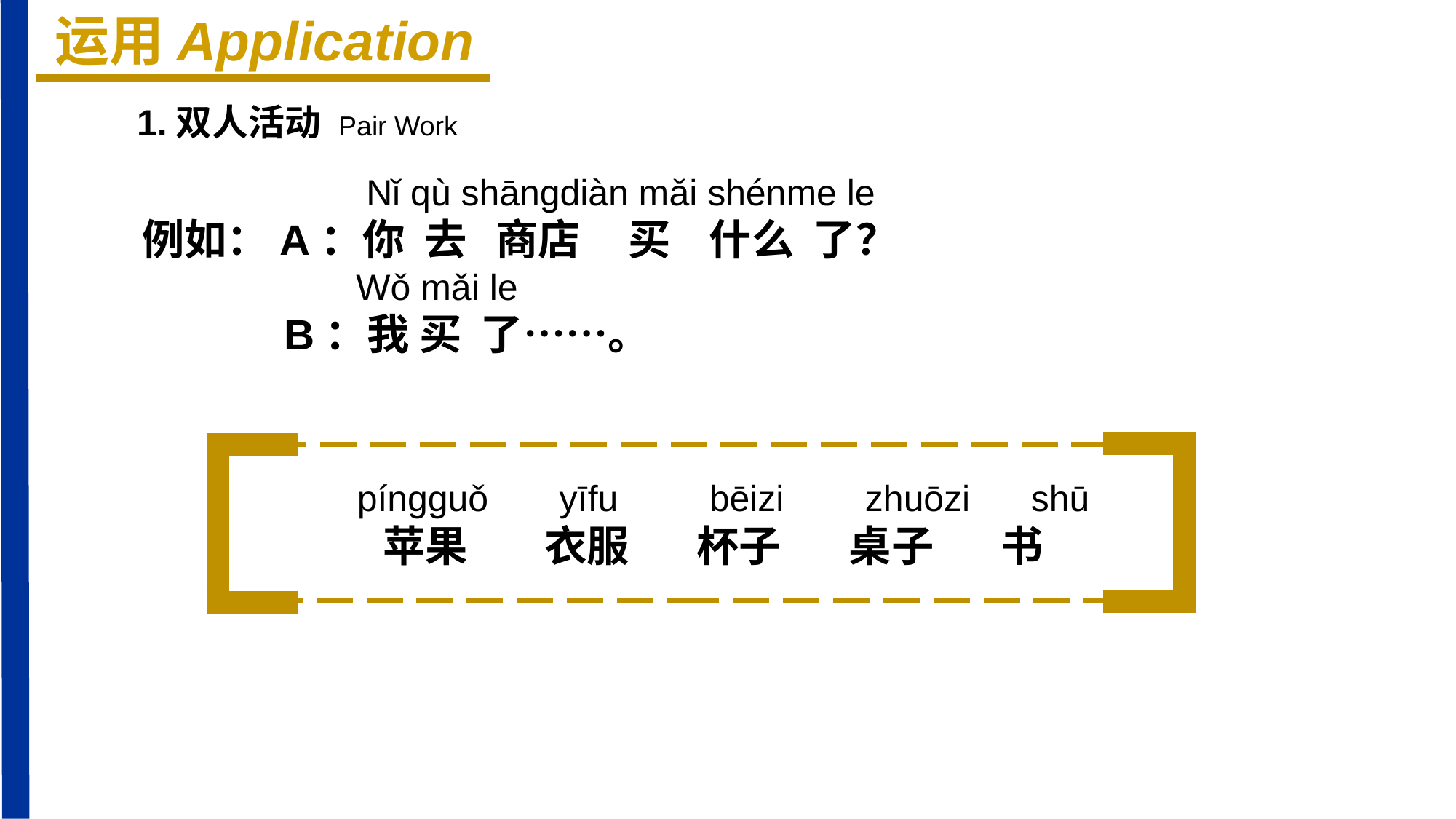

运用Application
1.双人活动 Pair Work
                      Nǐ qù shāngdiàn mǎi shénme le
例如：A：你  去   商店     买    什么  了？
                     Wǒ mǎi le
            B：我 买  了……。

             píngguǒ       yīfu         bēizi        zhuōzi      shū
 苹果        衣服       杯子       桌子       书